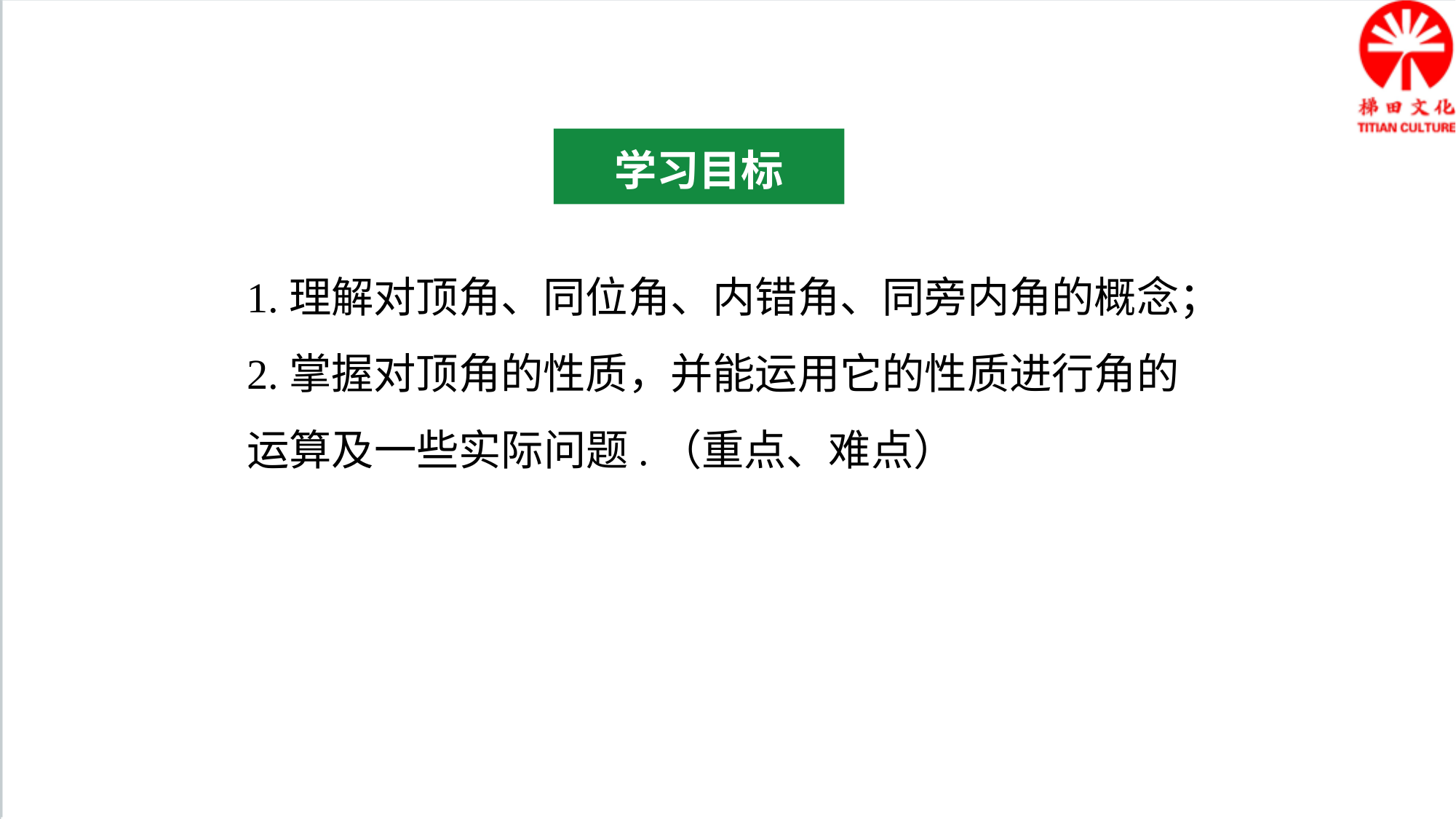

学习目标
1.理解对顶角、同位角、内错角、同旁内角的概念；
2.掌握对顶角的性质，并能运用它的性质进行角的运算及一些实际问题.（重点、难点）